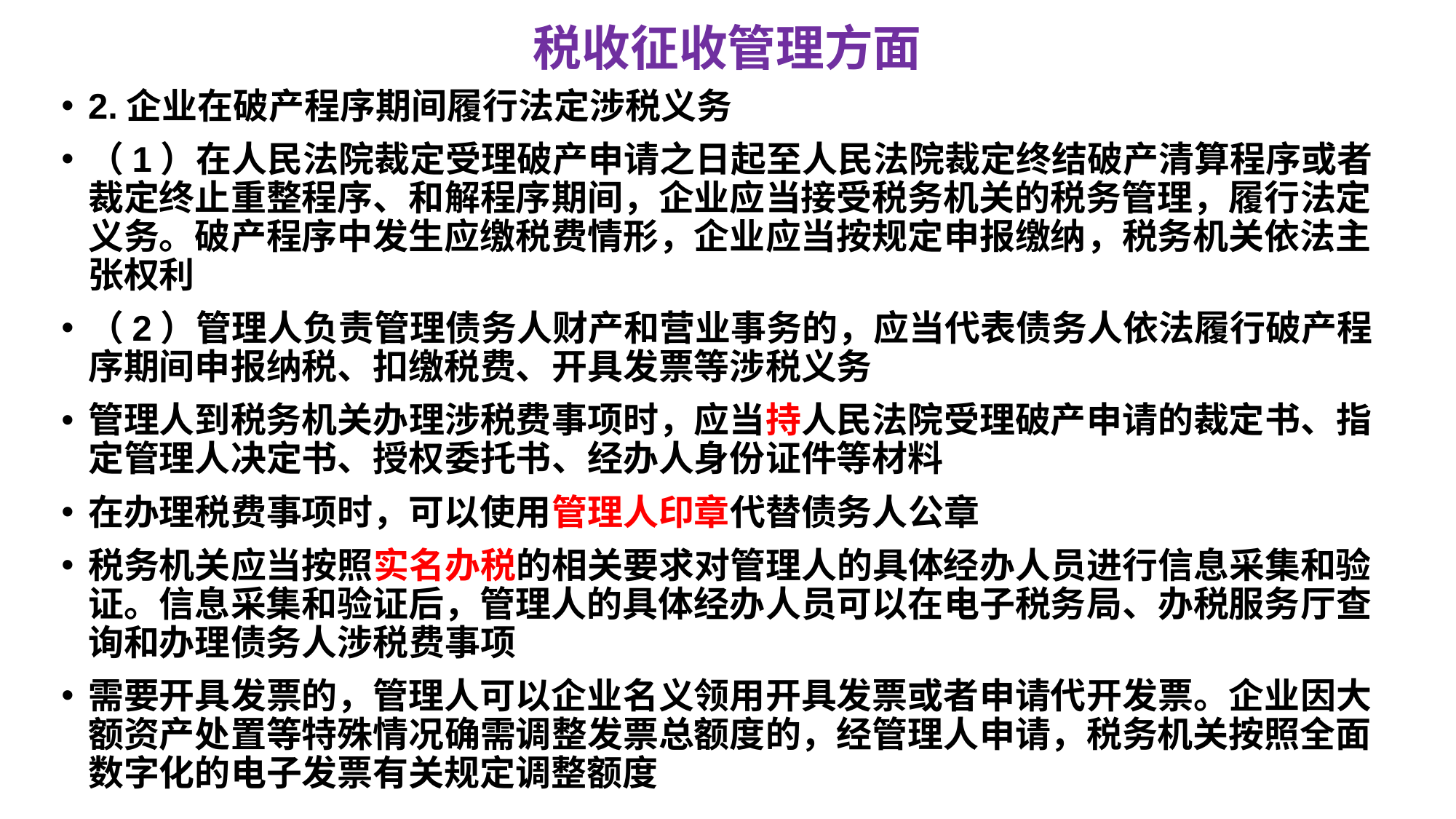

# 税收征收管理方面
2.企业在破产程序期间履行法定涉税义务
（1）在人民法院裁定受理破产申请之日起至人民法院裁定终结破产清算程序或者裁定终止重整程序、和解程序期间，企业应当接受税务机关的税务管理，履行法定义务。破产程序中发生应缴税费情形，企业应当按规定申报缴纳，税务机关依法主张权利
（2）管理人负责管理债务人财产和营业事务的，应当代表债务人依法履行破产程序期间申报纳税、扣缴税费、开具发票等涉税义务
管理人到税务机关办理涉税费事项时，应当持人民法院受理破产申请的裁定书、指定管理人决定书、授权委托书、经办人身份证件等材料
在办理税费事项时，可以使用管理人印章代替债务人公章
税务机关应当按照实名办税的相关要求对管理人的具体经办人员进行信息采集和验证。信息采集和验证后，管理人的具体经办人员可以在电子税务局、办税服务厅查询和办理债务人涉税费事项
需要开具发票的，管理人可以企业名义领用开具发票或者申请代开发票。企业因大额资产处置等特殊情况确需调整发票总额度的，经管理人申请，税务机关按照全面数字化的电子发票有关规定调整额度